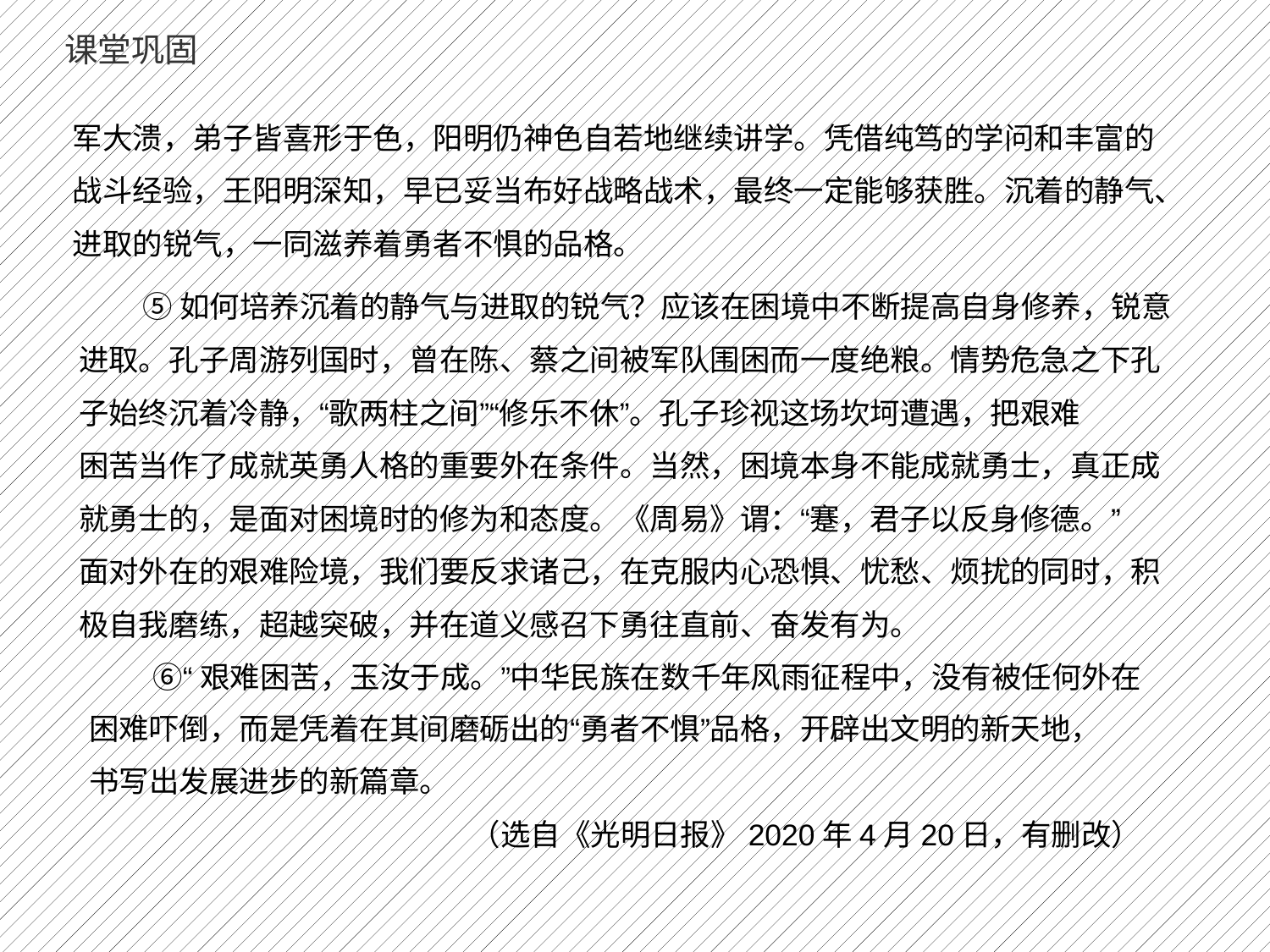

课堂巩固
军大溃，弟子皆喜形于色，阳明仍神色自若地继续讲学。凭借纯笃的学问和丰富的

战斗经验，王阳明深知，早已妥当布好战略战术，最终一定能够获胜。沉着的静气、

进取的锐气，一同滋养着勇者不惧的品格。
	⑤如何培养沉着的静气与进取的锐气？应该在困境中不断提高自身修养，锐意

进取。孔子周游列国时，曾在陈、蔡之间被军队围困而一度绝粮。情势危急之下孔

子始终沉着冷静，“歌两柱之间”“修乐不休”。孔子珍视这场坎坷遭遇，把艰难

困苦当作了成就英勇人格的重要外在条件。当然，困境本身不能成就勇士，真正成

就勇士的，是面对困境时的修为和态度。《周易》谓：“蹇，君子以反身修德。”

面对外在的艰难险境，我们要反求诸己，在克服内心恐惧、忧愁、烦扰的同时，积

极自我磨练，超越突破，并在道义感召下勇往直前、奋发有为。
	⑥“艰难困苦，玉汝于成。”中华民族在数千年风雨征程中，没有被任何外在

困难吓倒，而是凭着在其间磨砺出的“勇者不惧”品格，开辟出文明的新天地，

书写出发展进步的新篇章。
（选自《光明日报》2020年4月20日，有删改）